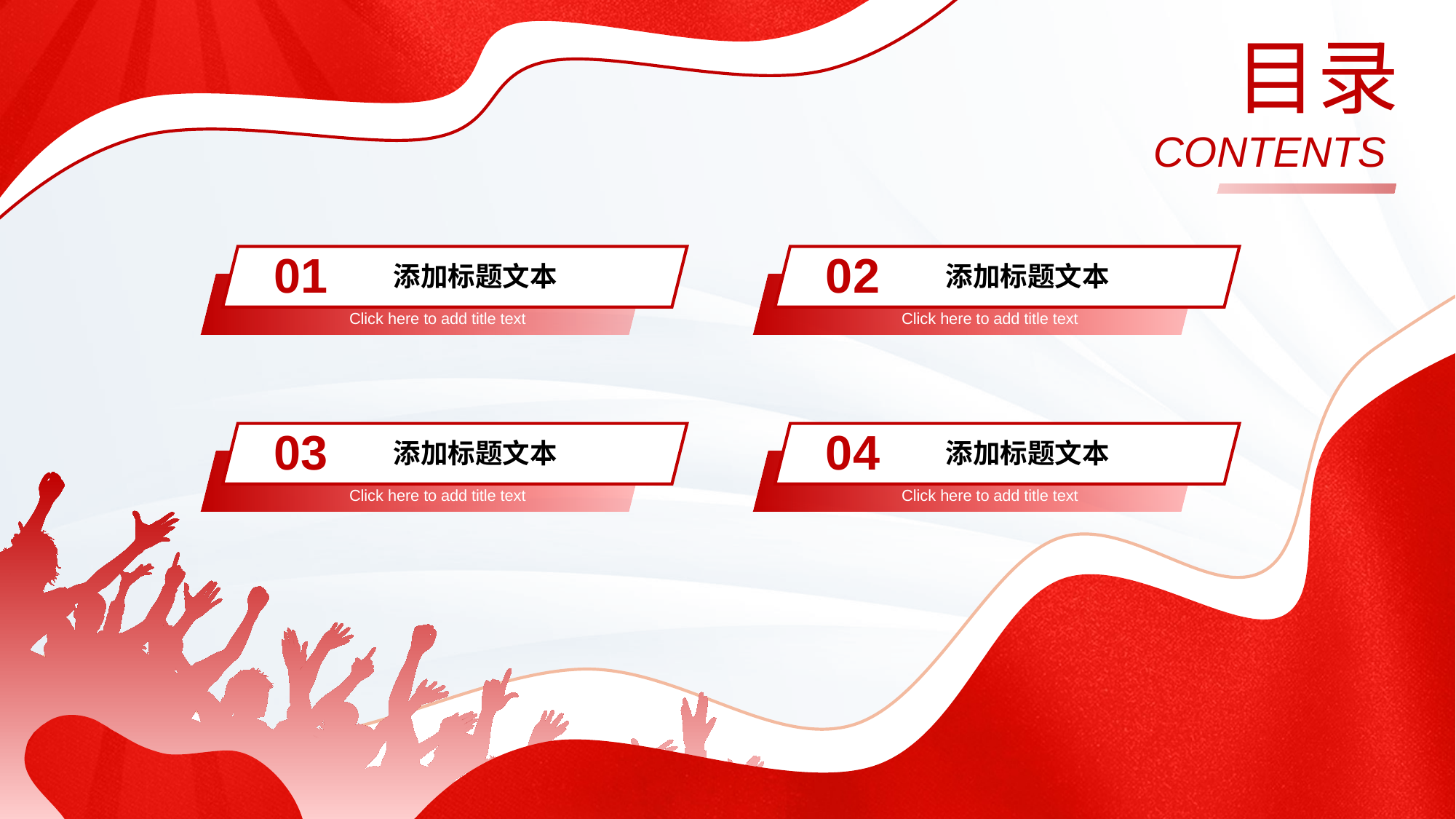

目录
CONTENTS

01

添加标题文本

Click here to add title text
02

添加标题文本

Click here to add title text

03

添加标题文本

Click here to add title text
04

添加标题文本

Click here to add title text